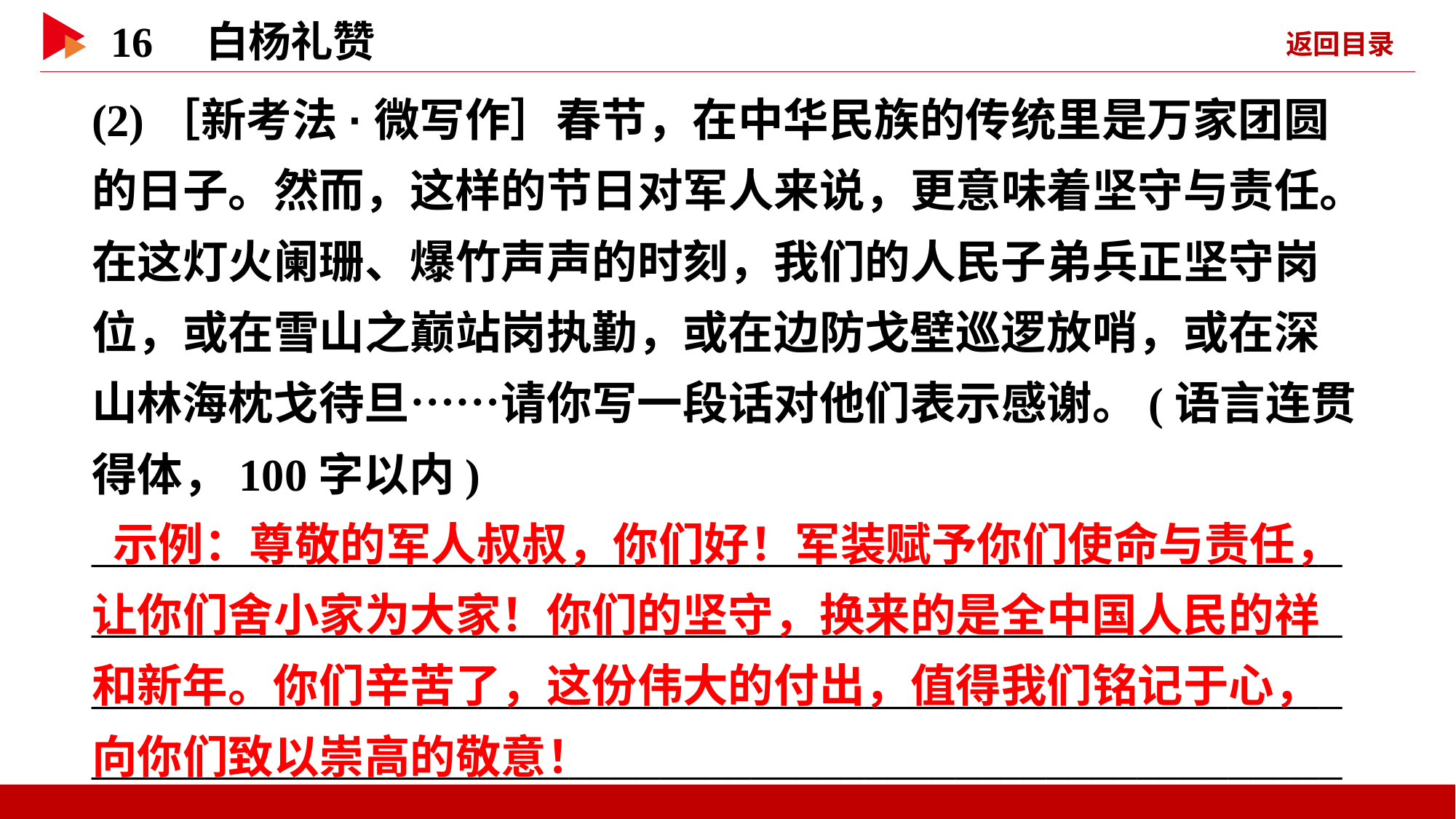

(2)［新考法·微写作］春节，在中华民族的传统里是万家团圆的日子。然而，这样的节日对军人来说，更意味着坚守与责任。在这灯火阑珊、爆竹声声的时刻，我们的人民子弟兵正坚守岗位，或在雪山之巅站岗执勤，或在边防戈壁巡逻放哨，或在深山林海枕戈待旦……请你写一段话对他们表示感谢。(语言连贯得体，100字以内)
____________________________________________________________________________________________________________________________________________________________________________________________________________________________
 示例：尊敬的军人叔叔，你们好！军装赋予你们使命与责任，让你们舍小家为大家！你们的坚守，换来的是全中国人民的祥和新年。你们辛苦了，这份伟大的付出，值得我们铭记于心，向你们致以崇高的敬意！